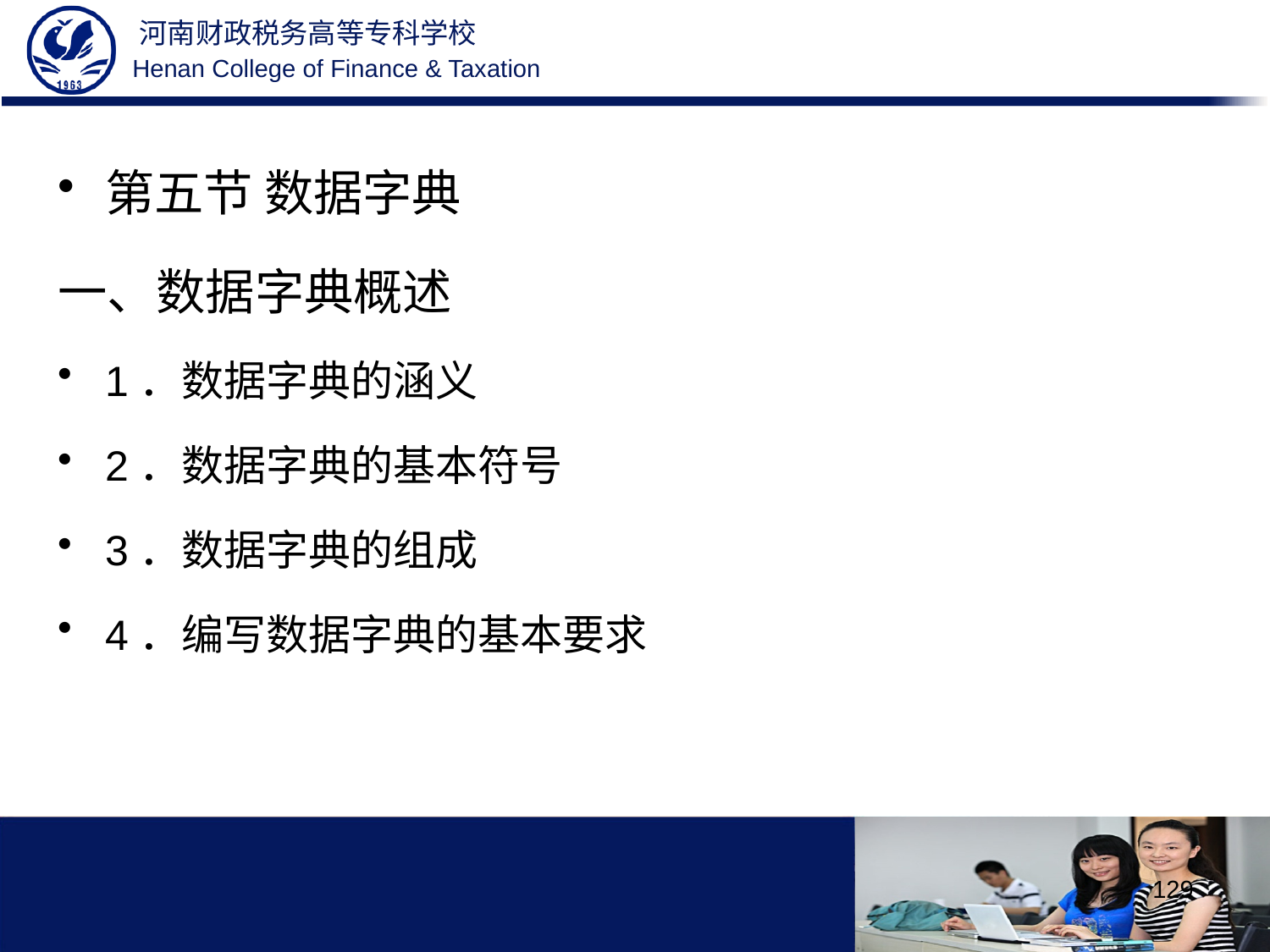

第五节 数据字典
一、数据字典概述
1．数据字典的涵义
2．数据字典的基本符号
3．数据字典的组成
4．编写数据字典的基本要求

129